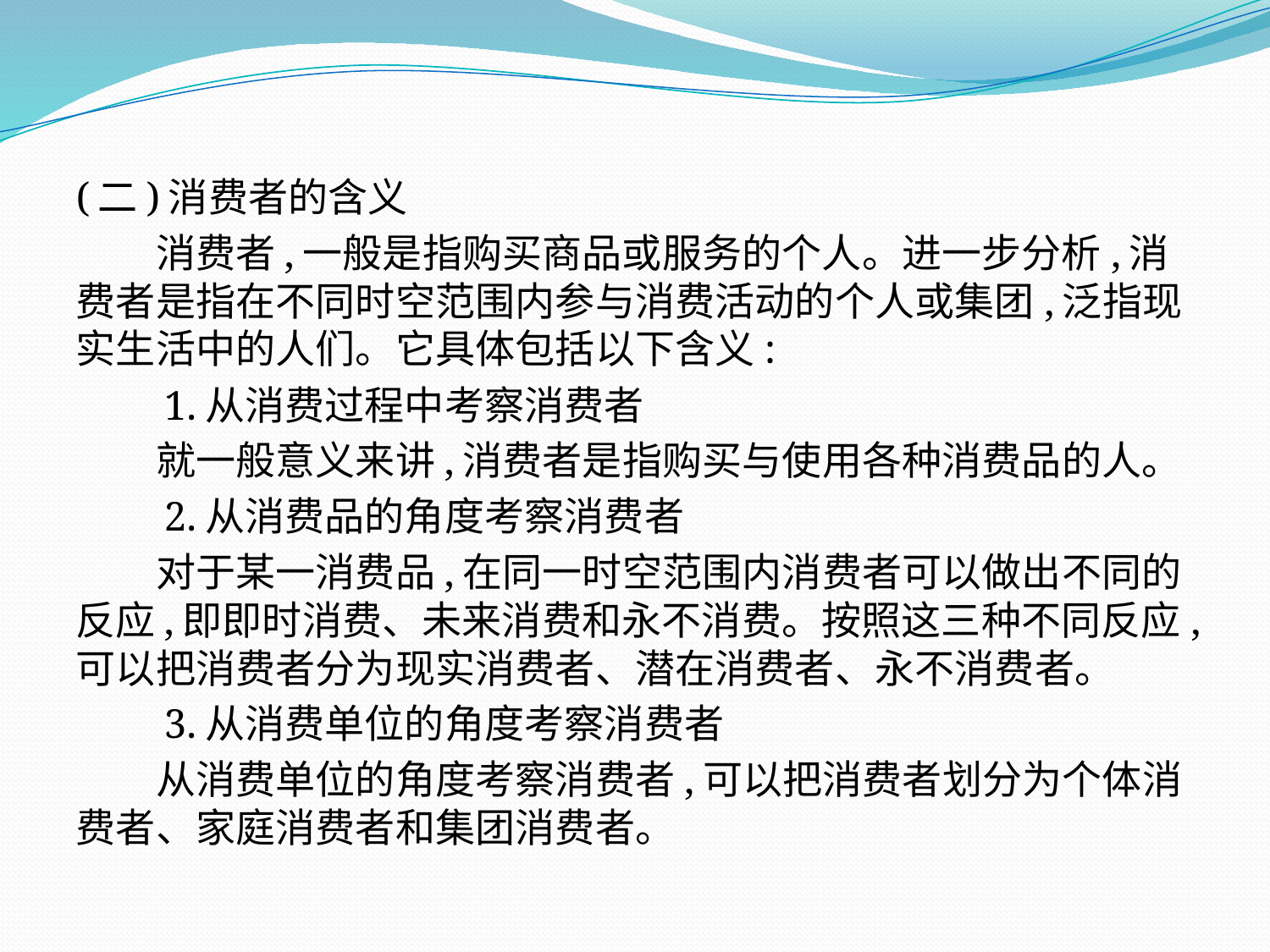

(二)消费者的含义
　　消费者,一般是指购买商品或服务的个人。进一步分析,消费者是指在不同时空范围内参与消费活动的个人或集团,泛指现实生活中的人们。它具体包括以下含义:
　　1.从消费过程中考察消费者
　　就一般意义来讲,消费者是指购买与使用各种消费品的人。
　　2.从消费品的角度考察消费者
　　对于某一消费品,在同一时空范围内消费者可以做出不同的反应,即即时消费、未来消费和永不消费。按照这三种不同反应,可以把消费者分为现实消费者、潜在消费者、永不消费者。
　　3.从消费单位的角度考察消费者
　　从消费单位的角度考察消费者,可以把消费者划分为个体消费者、家庭消费者和集团消费者。